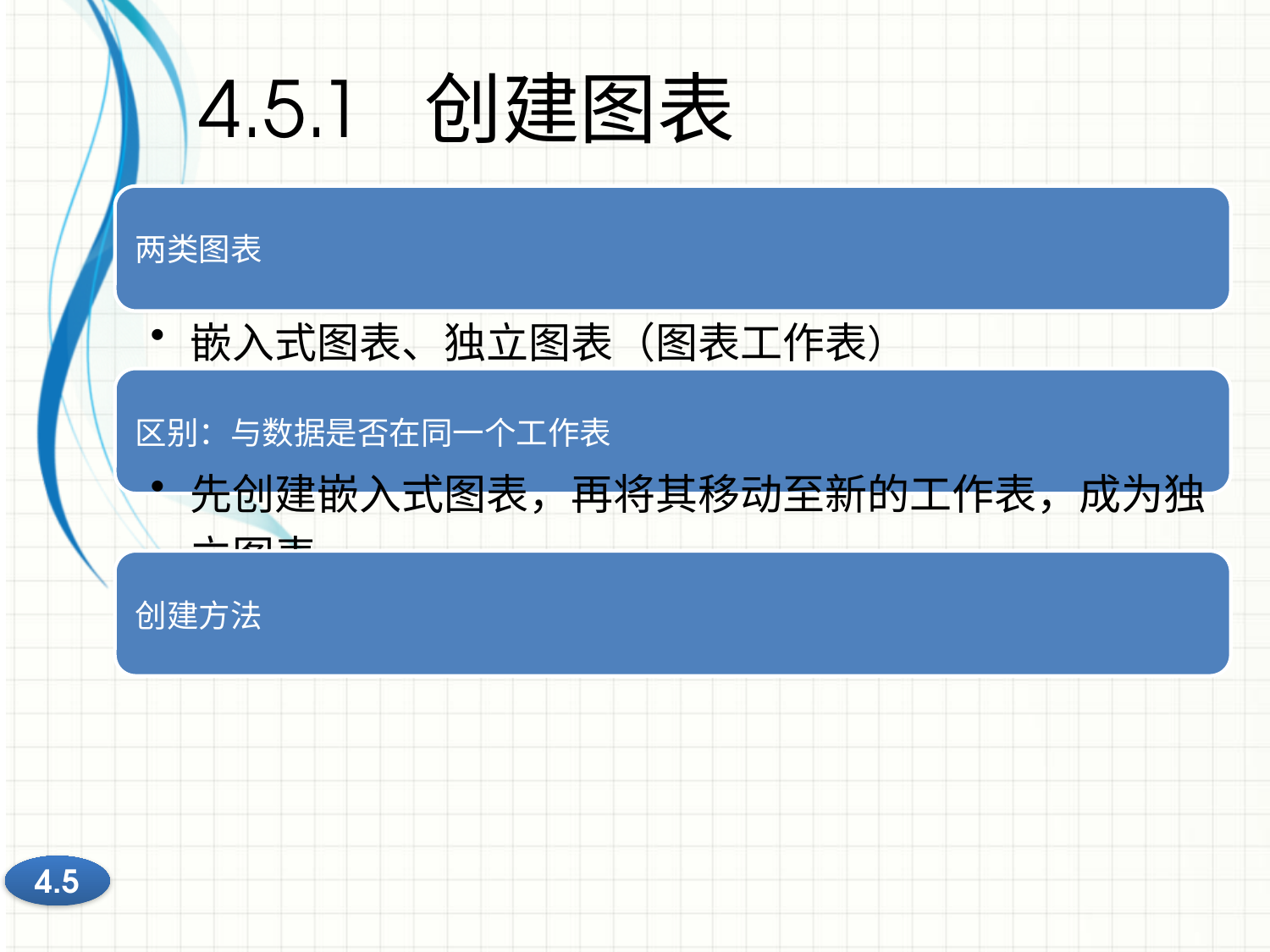

# 4.5.1  创建图表
创建方法
区别：与数据是否在同一个工作表
两类图表
嵌入式图表、独立图表（图表工作表）
先创建嵌入式图表，再将其移动至新的工作表，成为独立图表